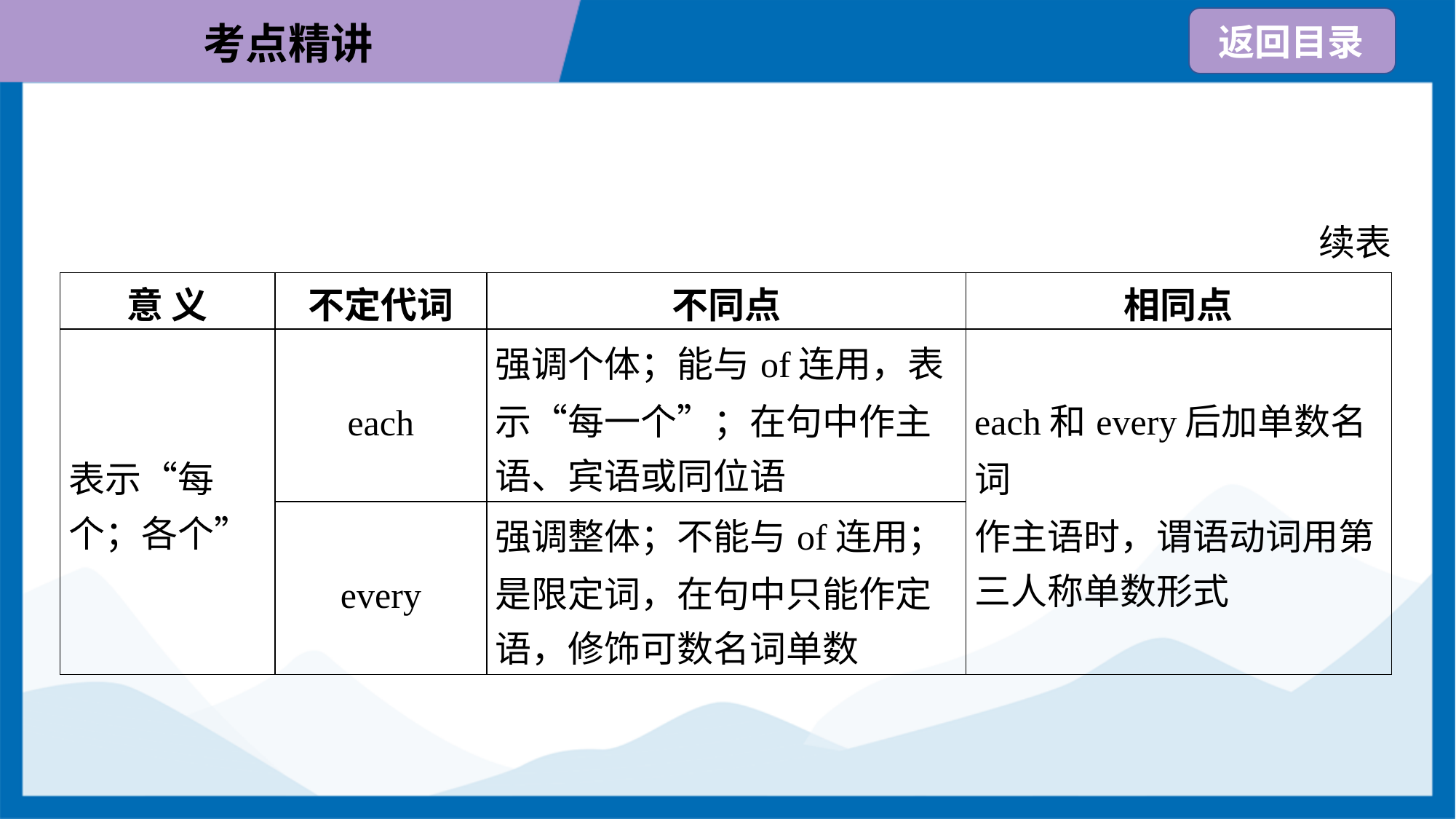

续表
| 意 义 | 不定代词 | 不同点 | 相同点 |
| --- | --- | --- | --- |
| 表示“每 个；各个” | each | 强调个体；能与of连用，表 示“每一个”；在句中作主 语、宾语或同位语 | each和every后加单数名词 作主语时，谓语动词用第 三人称单数形式 |
|  | every | 强调整体；不能与of连用； 是限定词，在句中只能作定 语，修饰可数名词单数 |  |